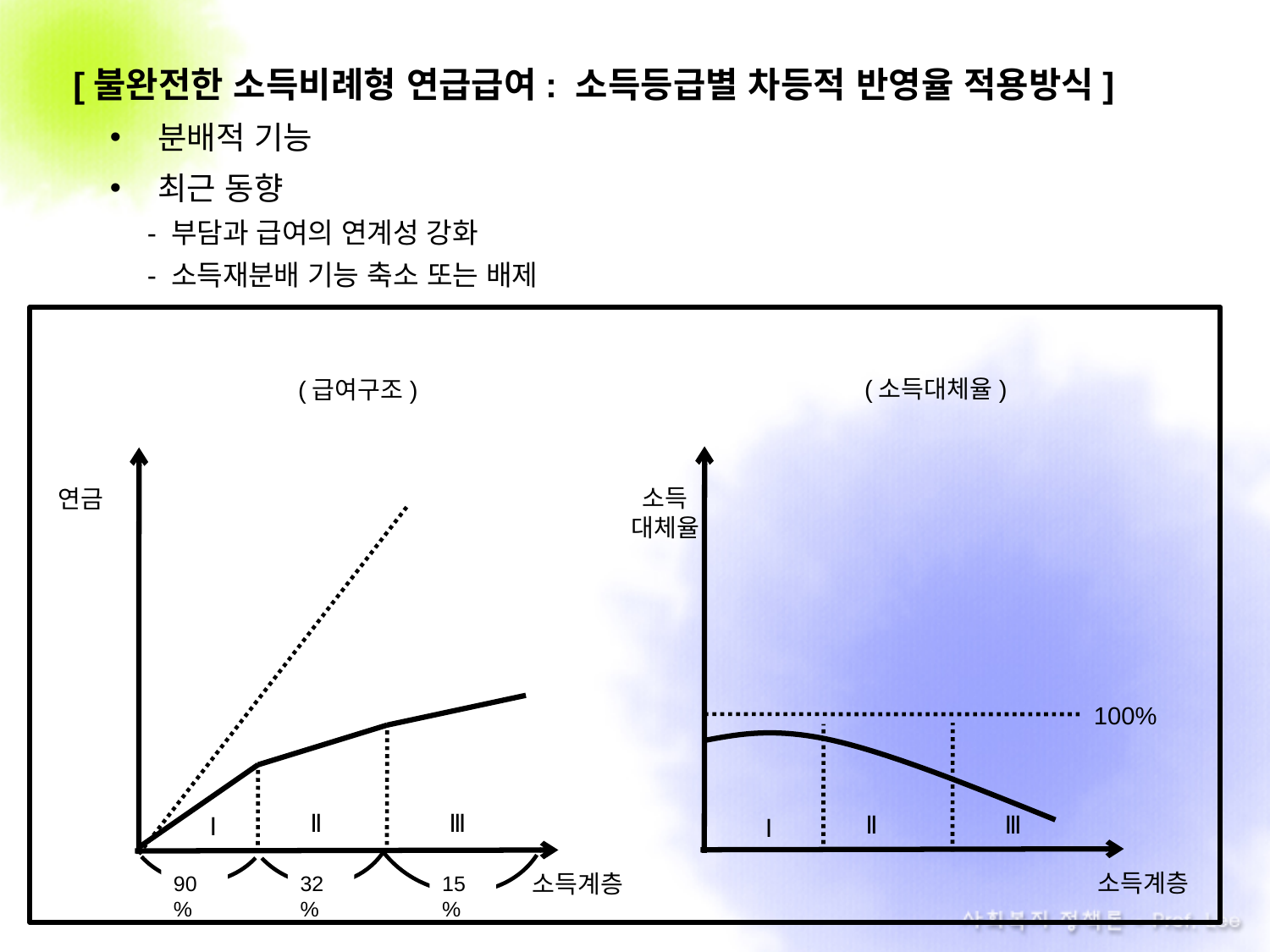

[불완전한 소득비례형 연급급여: 소득등급별 차등적 반영율 적용방식]
분배적 기능
최근 동향
- 부담과 급여의 연계성 강화
- 소득재분배 기능 축소 또는 배제

(소득대체율)
소득
대체율
소득계층
Ⅱ
Ⅲ
Ⅰ
100%

(급여구조)
연금
소득계층

Ⅱ
Ⅲ
Ⅰ
90%
32%
15%